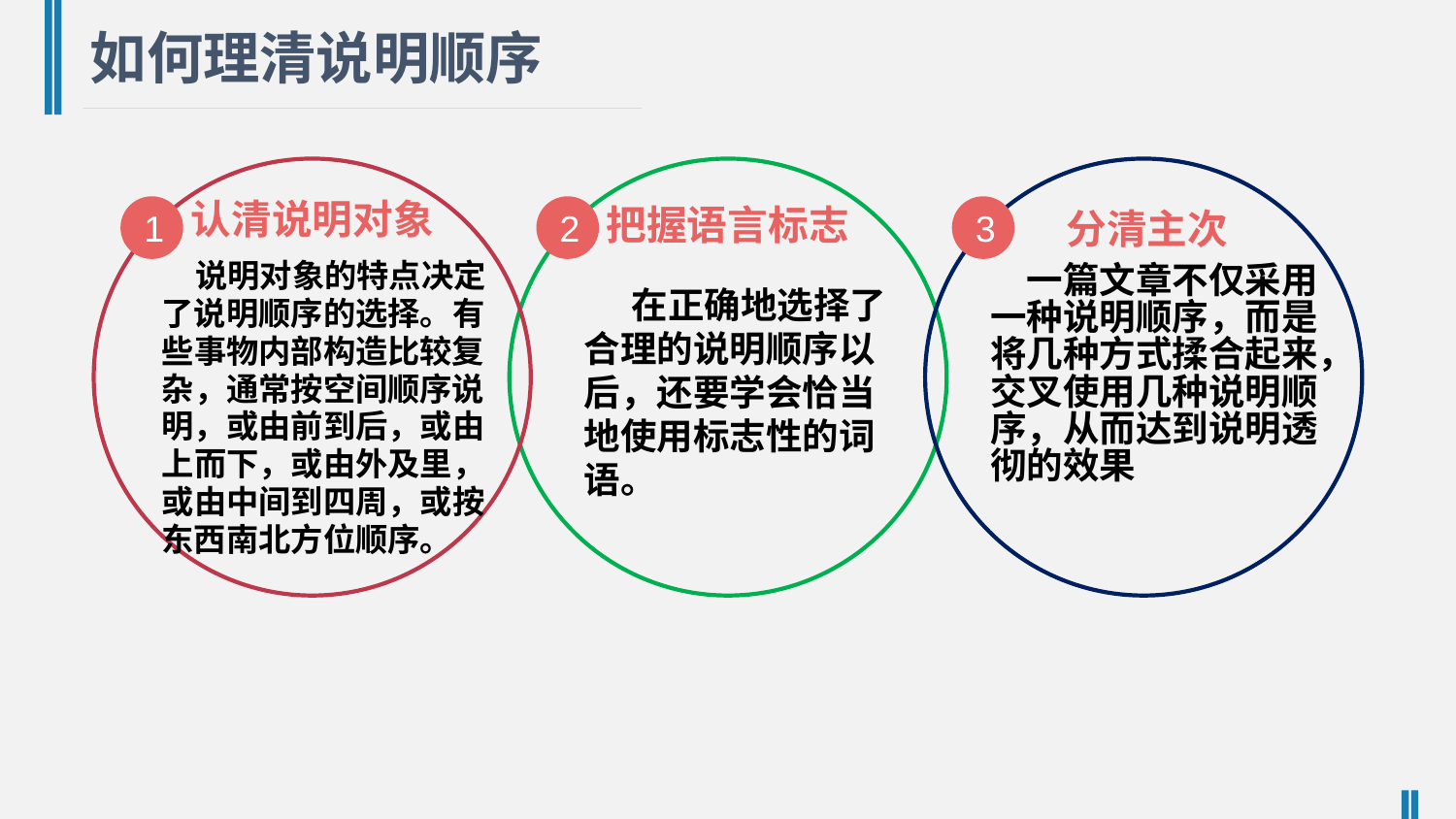

如何理清说明顺序

认清说明对象
把握语言标志
1
2
3
分清主次
    说明对象的特点决定了说明顺序的选择。有些事物内部构造比较复杂，通常按空间顺序说明，或由前到后，或由上而下，或由外及里，或由中间到四周，或按东西南北方位顺序。
     一篇文章不仅采用一种说明顺序，而是将几种方式揉合起来，交叉使用几种说明顺序，从而达到说明透彻的效果
      在正确地选择了合理的说明顺序以后，还要学会恰当地使用标志性的词语。